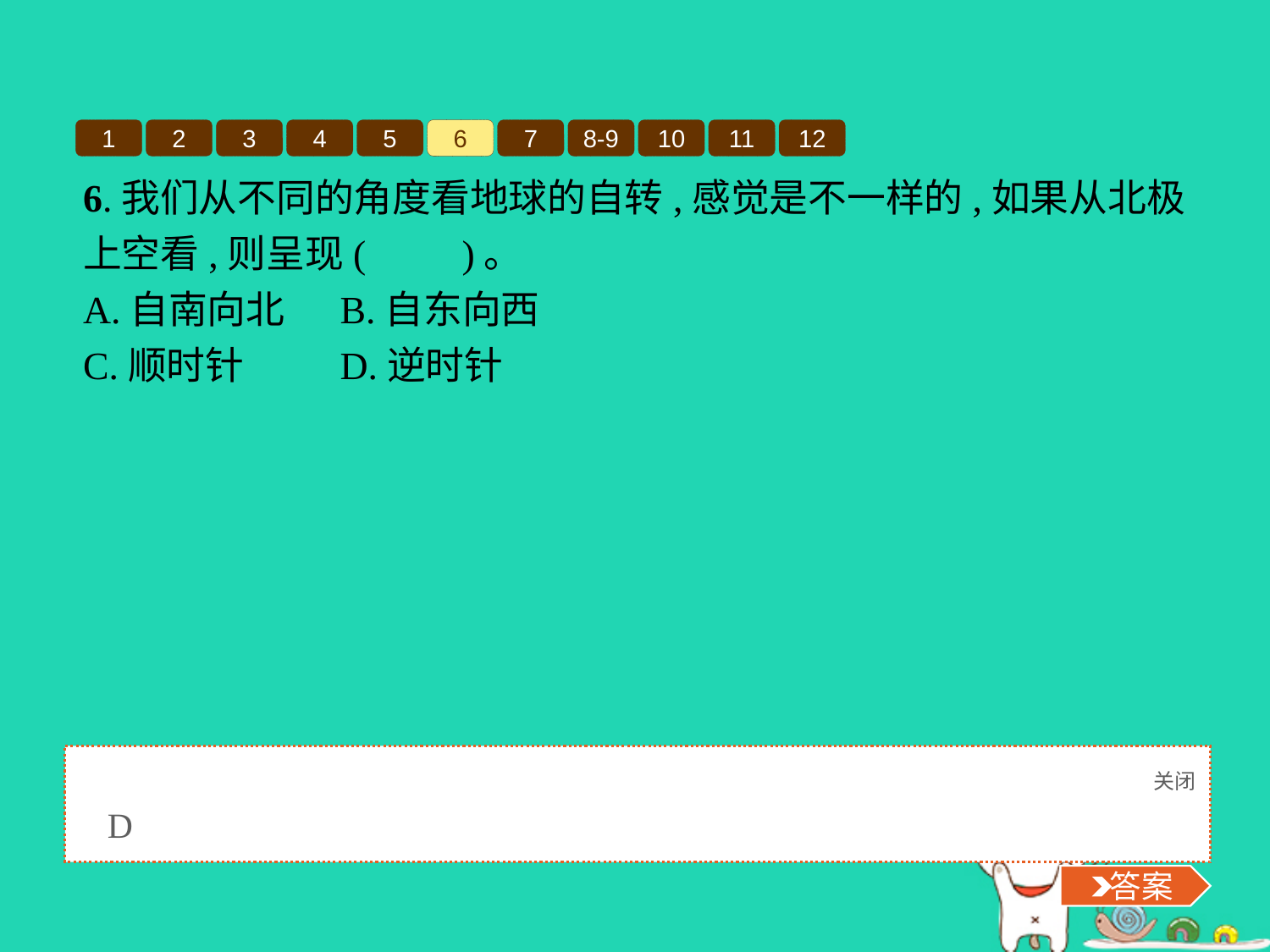

1
2
3
4
5
6
7
8-9
10
11
12
6.我们从不同的角度看地球的自转,感觉是不一样的,如果从北极上空看,则呈现(　　)。
A.自南向北	B.自东向西
C.顺时针	D.逆时针

关闭
  答案

D
  答案